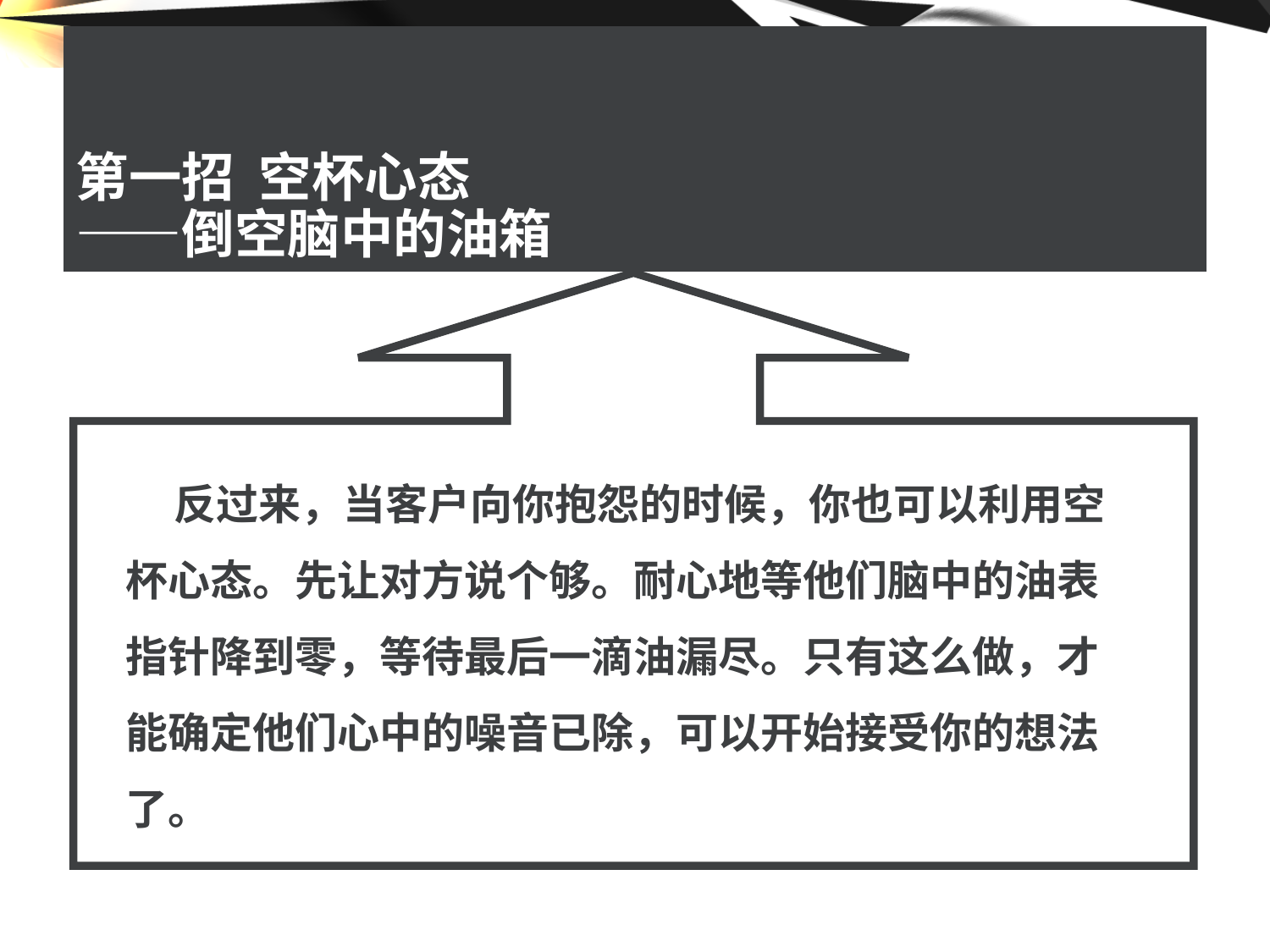

# 第一招  空杯心态 ——倒空脑中的油箱

    反过来，当客户向你抱怨的时候，你也可以利用空杯心态。先让对方说个够。耐心地等他们脑中的油表指针降到零，等待最后一滴油漏尽。只有这么做，才能确定他们心中的噪音已除，可以开始接受你的想法了。